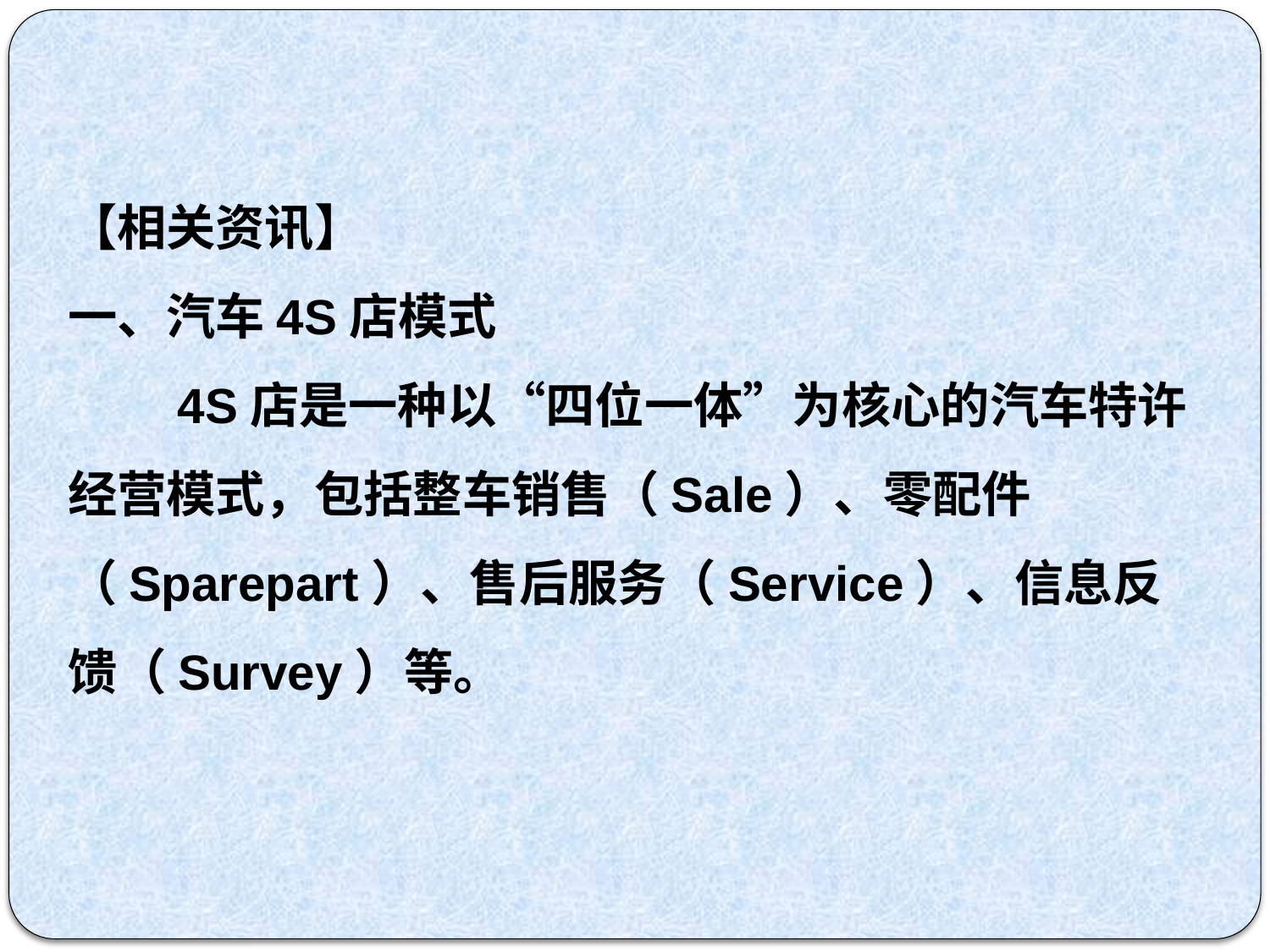

【相关资讯】
一、汽车4S店模式
        4S店是一种以“四位一体”为核心的汽车特许经营模式，包括整车销售（Sale）、零配件（Sparepart）、售后服务（Service）、信息反馈（Survey）等。